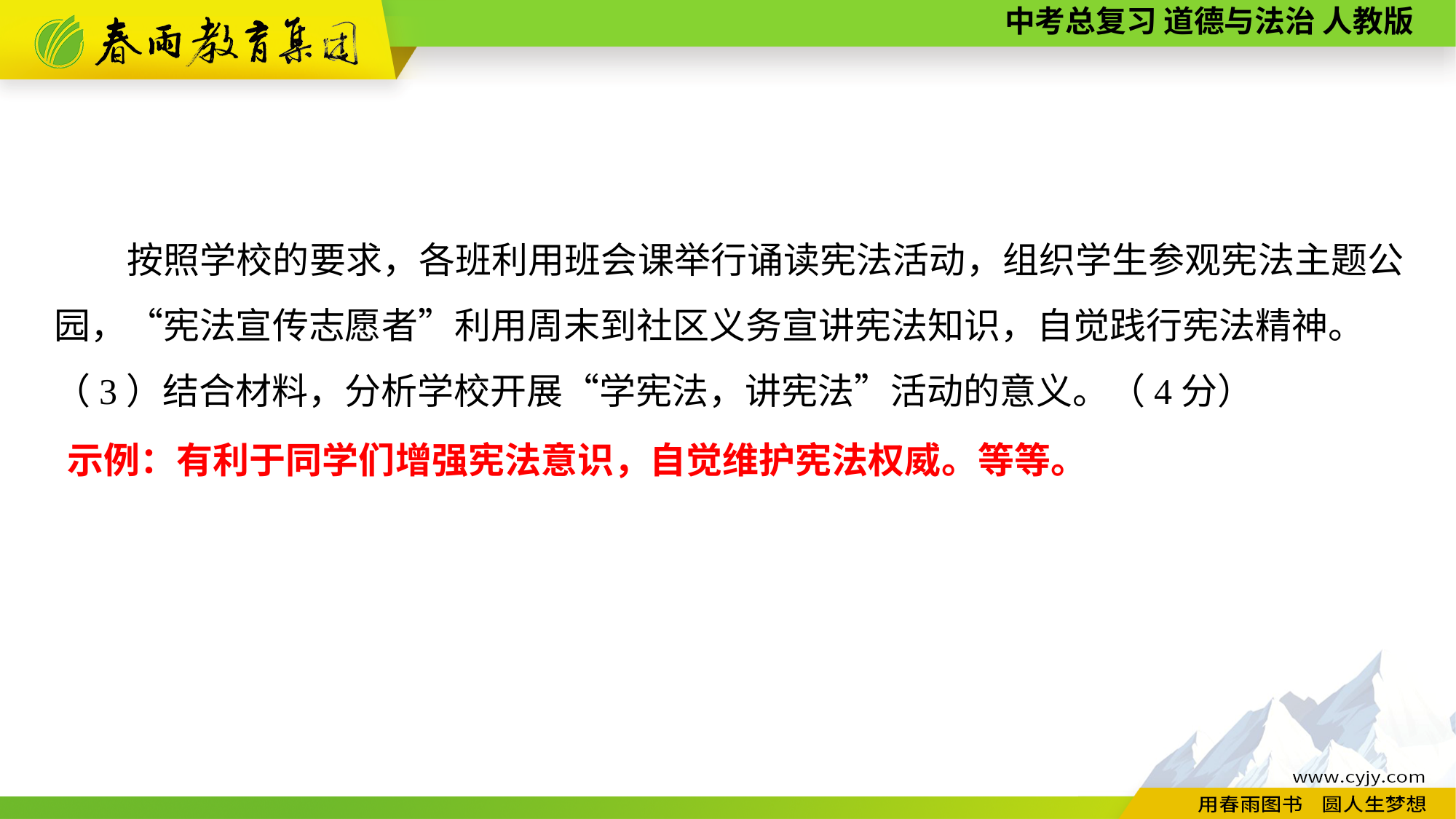

按照学校的要求，各班利用班会课举行诵读宪法活动，组织学生参观宪法主题公园，“宪法宣传志愿者”利用周末到社区义务宣讲宪法知识，自觉践行宪法精神。
（3）结合材料，分析学校开展“学宪法，讲宪法”活动的意义。（4分）
示例：有利于同学们增强宪法意识，自觉维护宪法权威。等等。